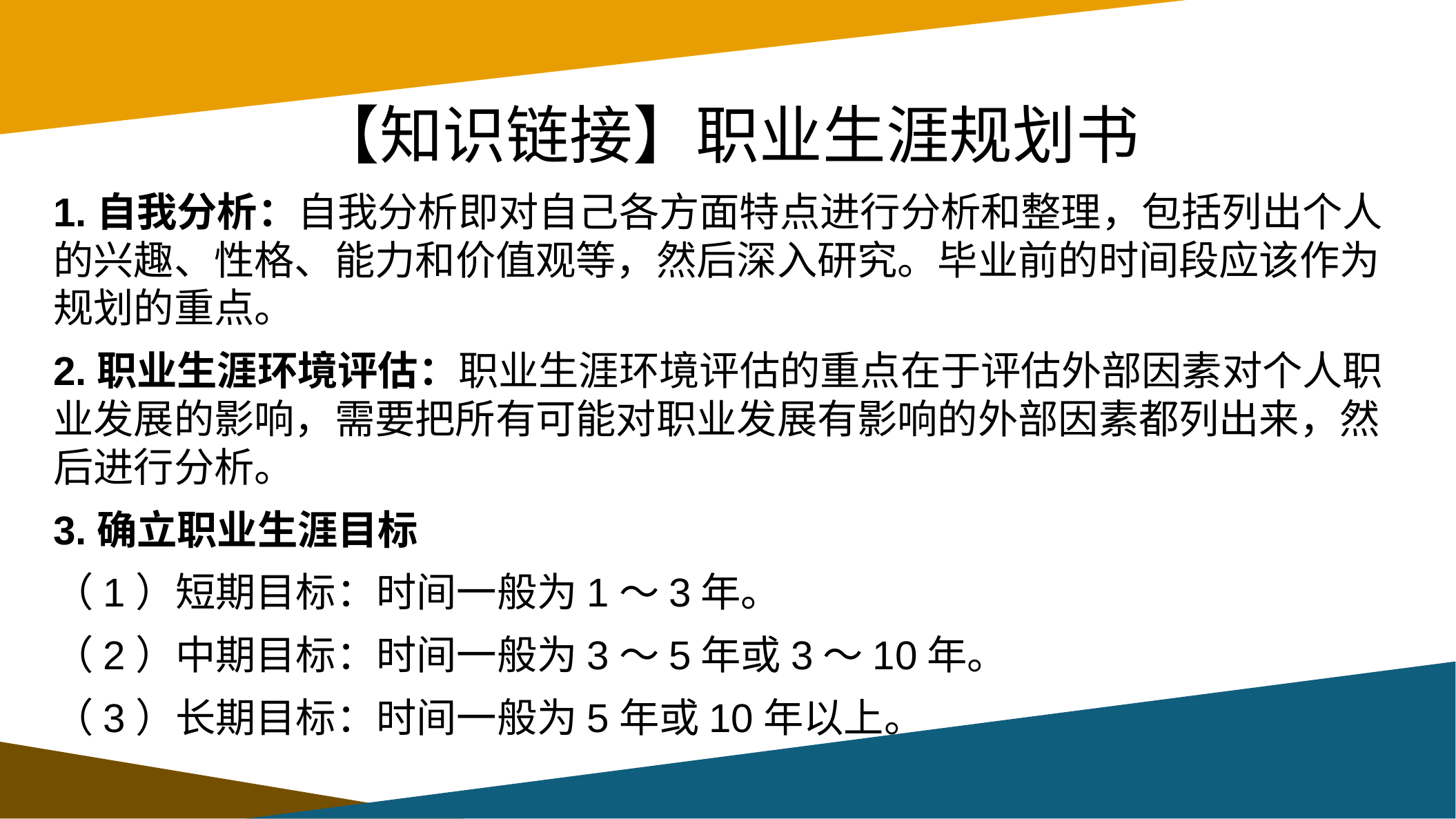

# 【知识链接】职业生涯规划书
1.自我分析：自我分析即对自己各方面特点进行分析和整理，包括列出个人的兴趣、性格、能力和价值观等，然后深入研究。毕业前的时间段应该作为规划的重点。
2.职业生涯环境评估：职业生涯环境评估的重点在于评估外部因素对个人职业发展的影响，需要把所有可能对职业发展有影响的外部因素都列出来，然后进行分析。
3.确立职业生涯目标
（1）短期目标：时间一般为1～3年。
（2）中期目标：时间一般为3～5年或3～10年。
（3）长期目标：时间一般为5年或10年以上。